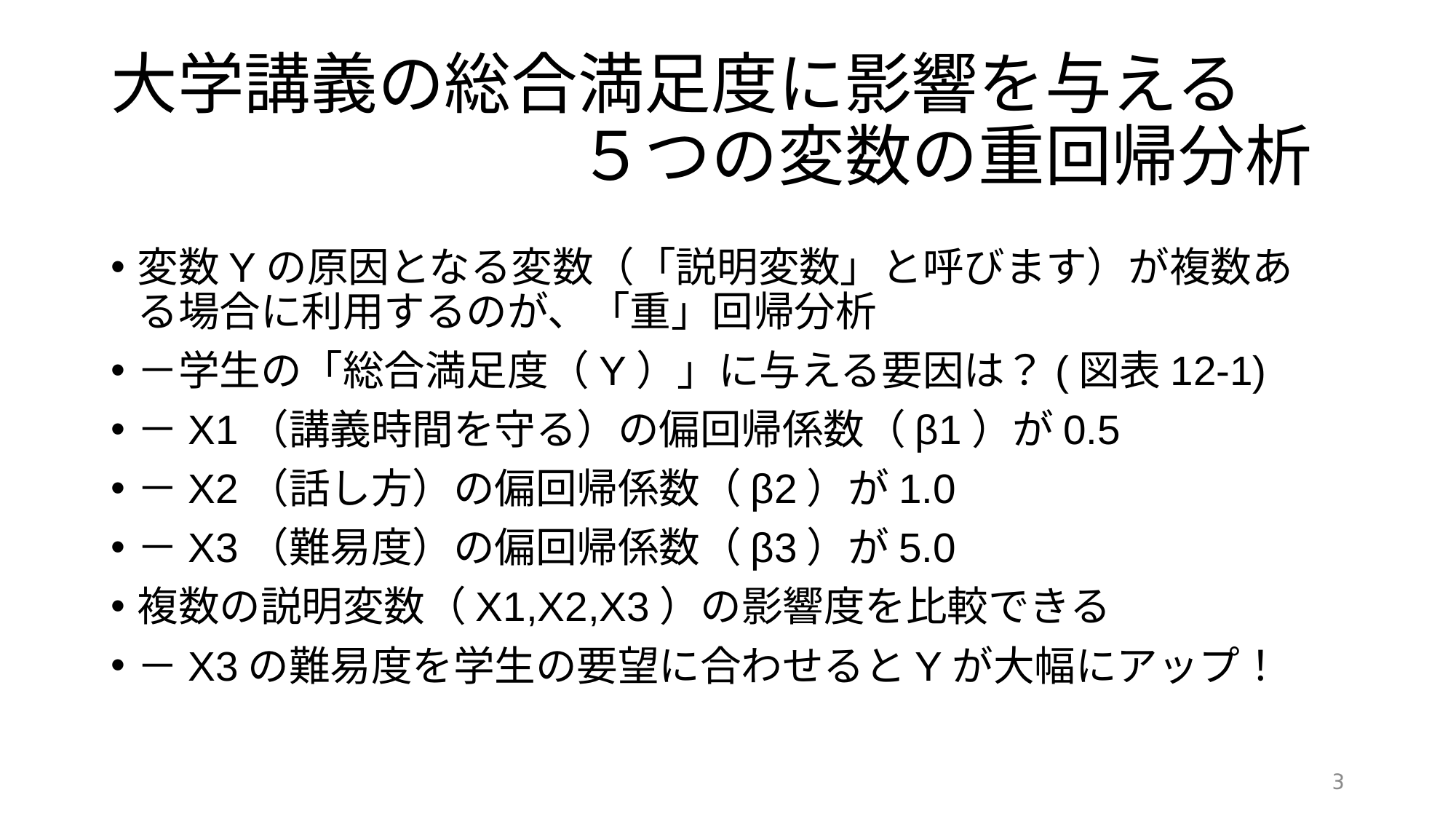

# 大学講義の総合満足度に影響を与える 　　　　　　　５つの変数の重回帰分析
変数Yの原因となる変数（「説明変数」と呼びます）が複数ある場合に利用するのが、「重」回帰分析
－学生の「総合満足度（Y）」に与える要因は？(図表12-1)
－X1（講義時間を守る）の偏回帰係数（β1）が0.5
－X2（話し方）の偏回帰係数（β2）が1.0
－X3（難易度）の偏回帰係数（β3）が5.0
複数の説明変数（X1,X2,X3）の影響度を比較できる
－X3の難易度を学生の要望に合わせるとYが大幅にアップ！

3